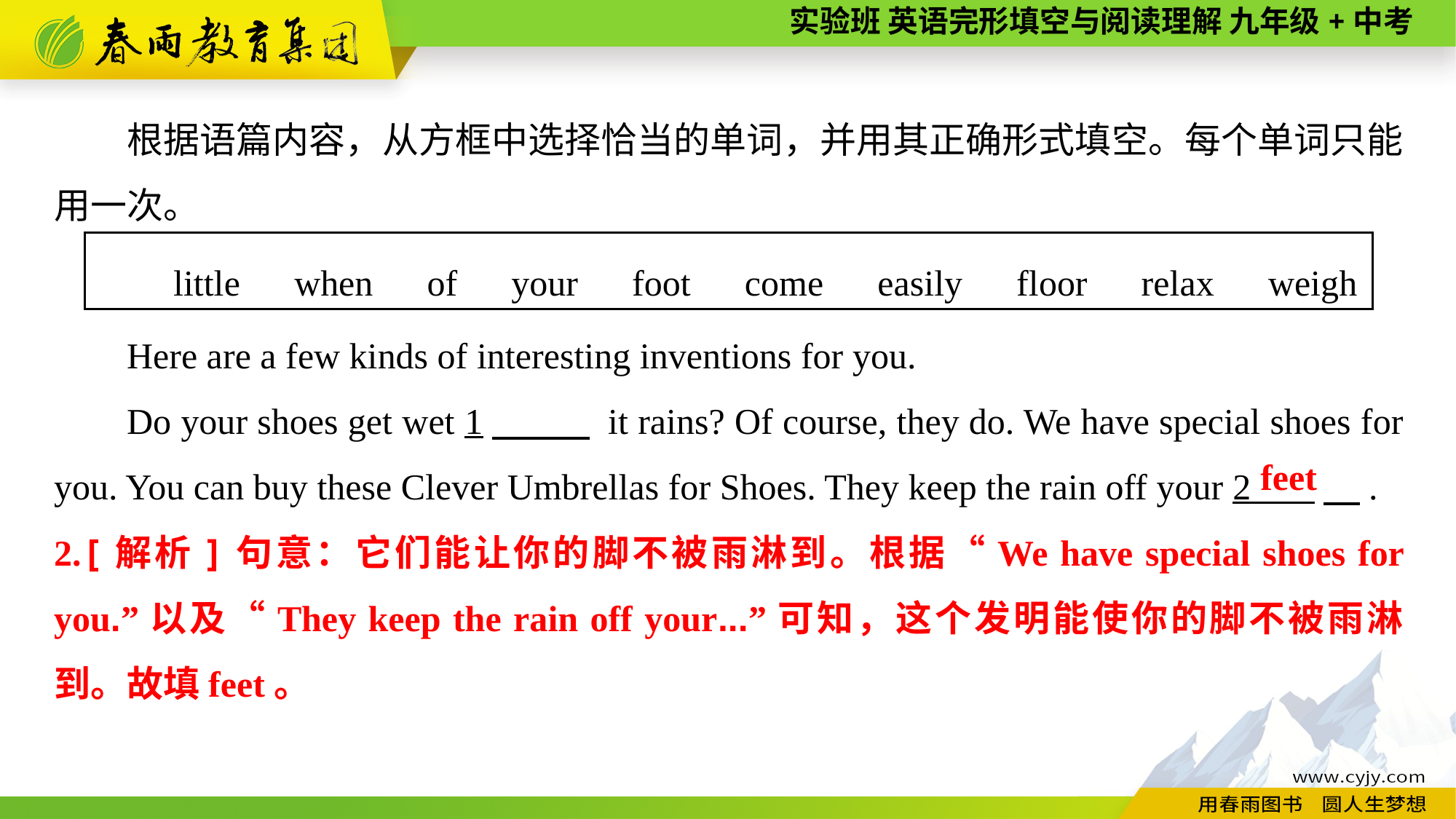

根据语篇内容，从方框中选择恰当的单词，并用其正确形式填空。每个单词只能用一次。
little　when　of　your　foot　come　easily　floor　relax　weigh
Here are a few kinds of interesting inventions for you.
Do your shoes get wet 1　        it rains? Of course, they do. We have special shoes for you. You can buy these Clever Umbrellas for Shoes. They keep the rain off your 2       　.
feet
2.[解析]句意：它们能让你的脚不被雨淋到。根据“We have special shoes for you.”以及“They keep the rain off your...”可知，这个发明能使你的脚不被雨淋到。故填feet。